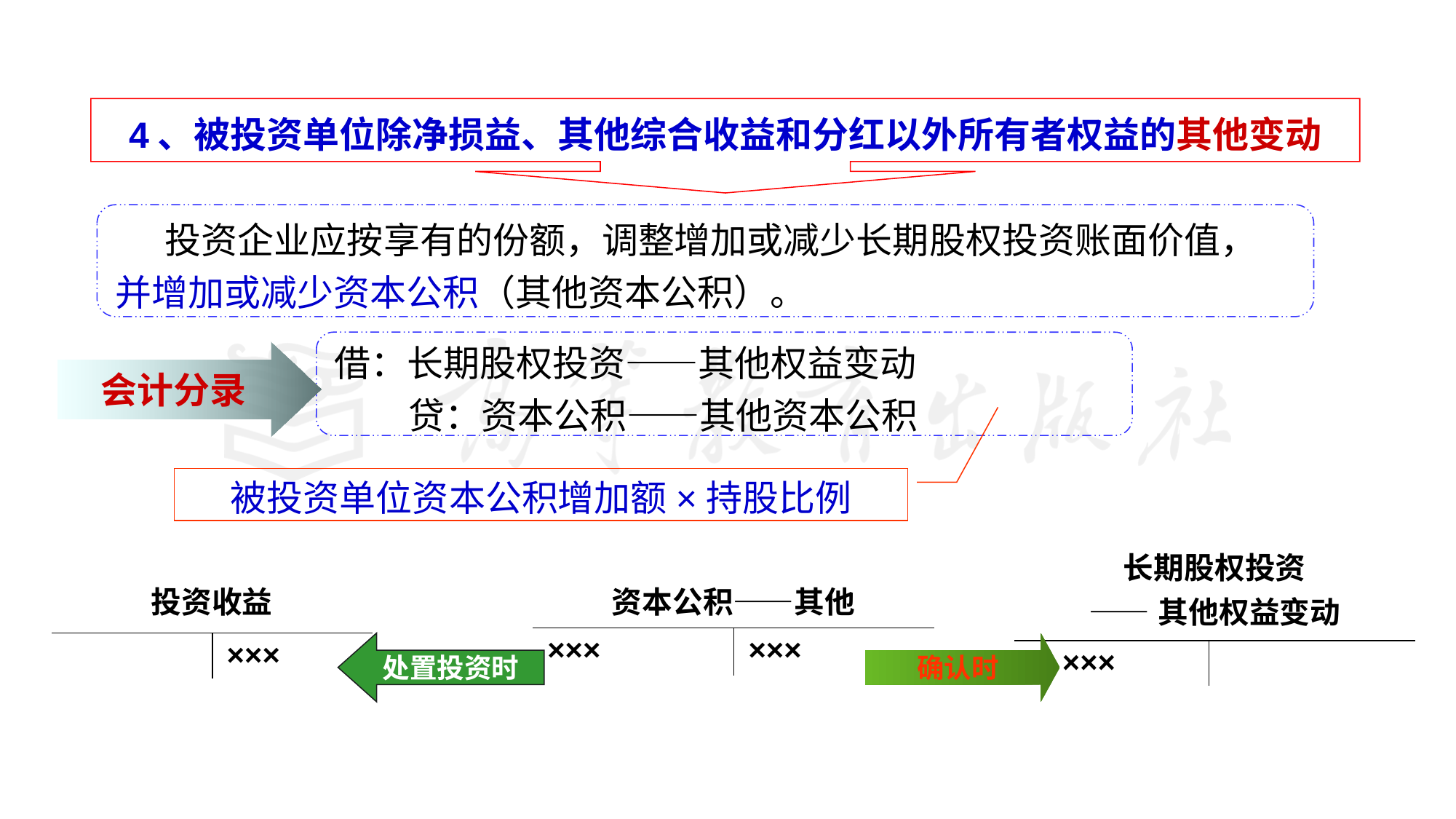

4、被投资单位除净损益、其他综合收益和分红以外所有者权益的其他变动
     投资企业应按享有的份额，调整增加或减少长期股权投资账面价值，
并增加或减少资本公积（其他资本公积）。
借：长期股权投资——其他权益变动
        贷：资本公积——其他资本公积
会计分录
被投资单位资本公积增加额×持股比例
| 长期股权投资 ——其他权益变动 |  |
| --- | --- |
| ××× |  |
| 投资收益 |  |
| --- | --- |
|  | ××× |
| 资本公积——其他 |  |
| --- | --- |
| ××× | ××× |
处置投资时
确认时